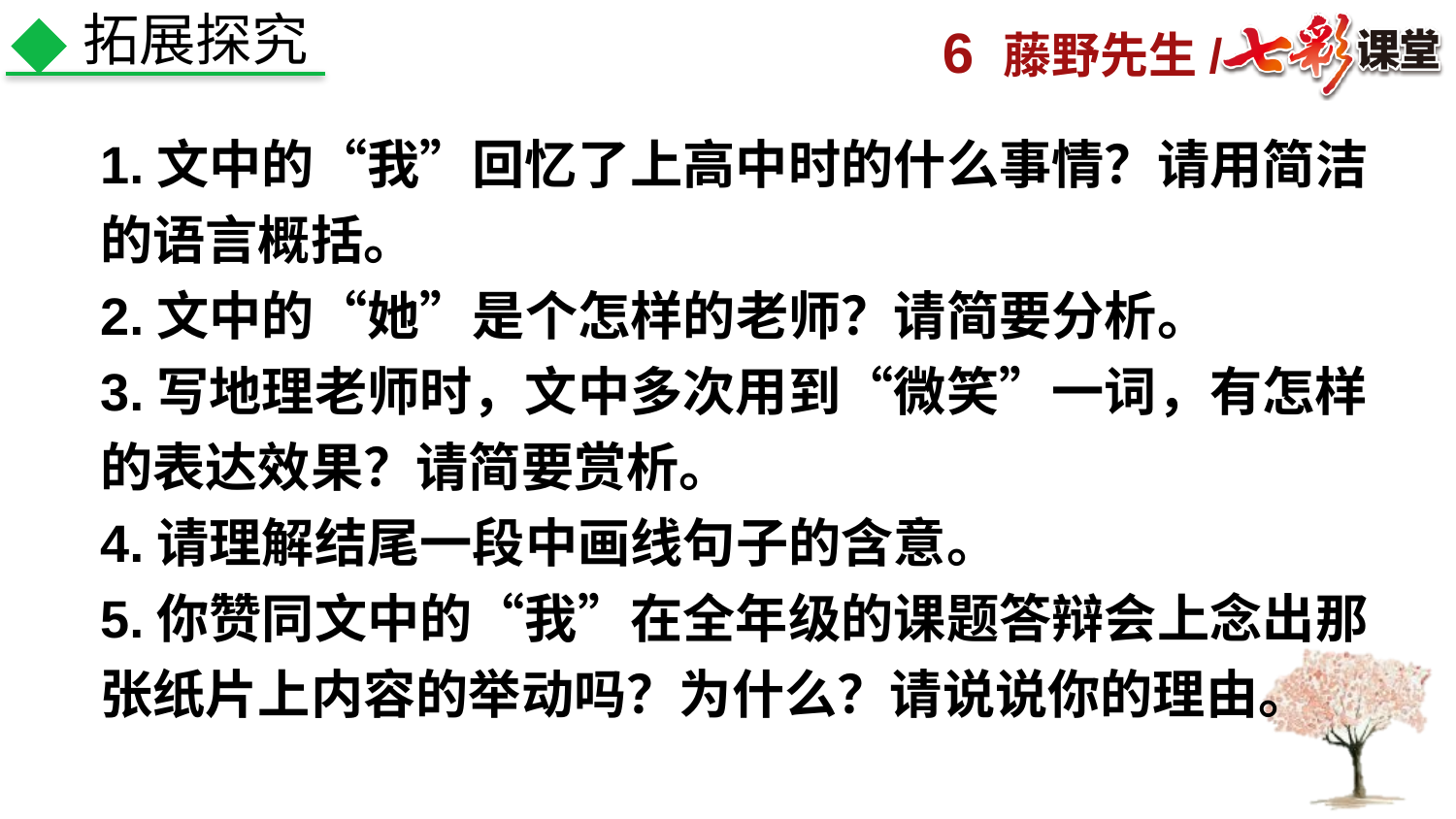

拓展探究

1.文中的“我”回忆了上高中时的什么事情？请用简洁的语言概括。
2.文中的“她”是个怎样的老师？请简要分析。
3.写地理老师时，文中多次用到“微笑”一词，有怎样的表达效果？请简要赏析。
4.请理解结尾一段中画线句子的含意。
5.你赞同文中的“我”在全年级的课题答辩会上念出那张纸片上内容的举动吗？为什么？请说说你的理由。